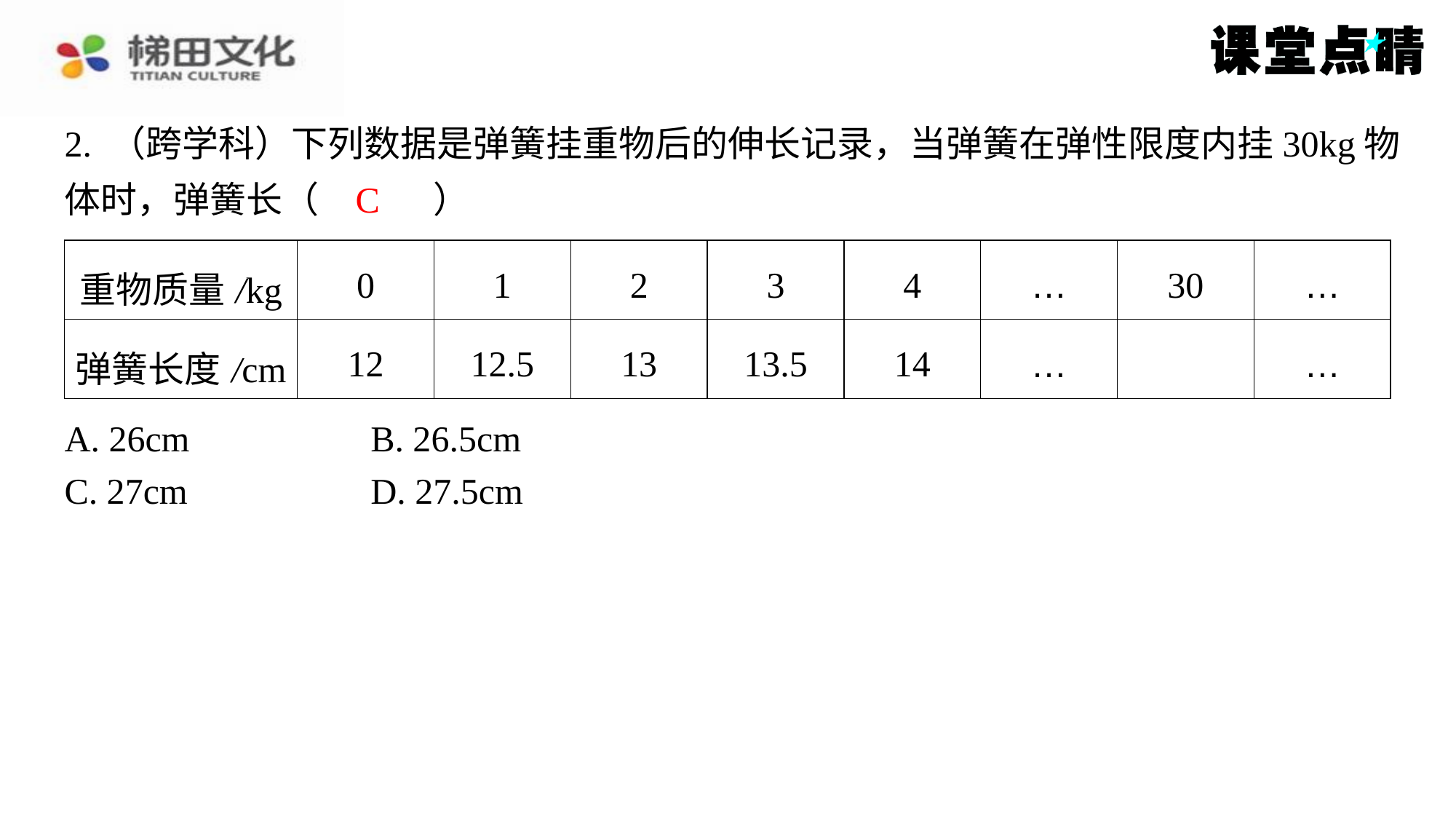

2. （跨学科）下列数据是弹簧挂重物后的伸长记录，当弹簧在弹性限度内挂30kg物
体时，弹簧长（　C　）
C
| 重物质量/kg | 0 | 1 | 2 | 3 | 4 | … | 30 | … |
| --- | --- | --- | --- | --- | --- | --- | --- | --- |
| 弹簧长度/cm | 12 | 12.5 | 13 | 13.5 | 14 | … |  | … |
| A. 26cm | B. 26.5cm |
| --- | --- |
| C. 27cm | D. 27.5cm |